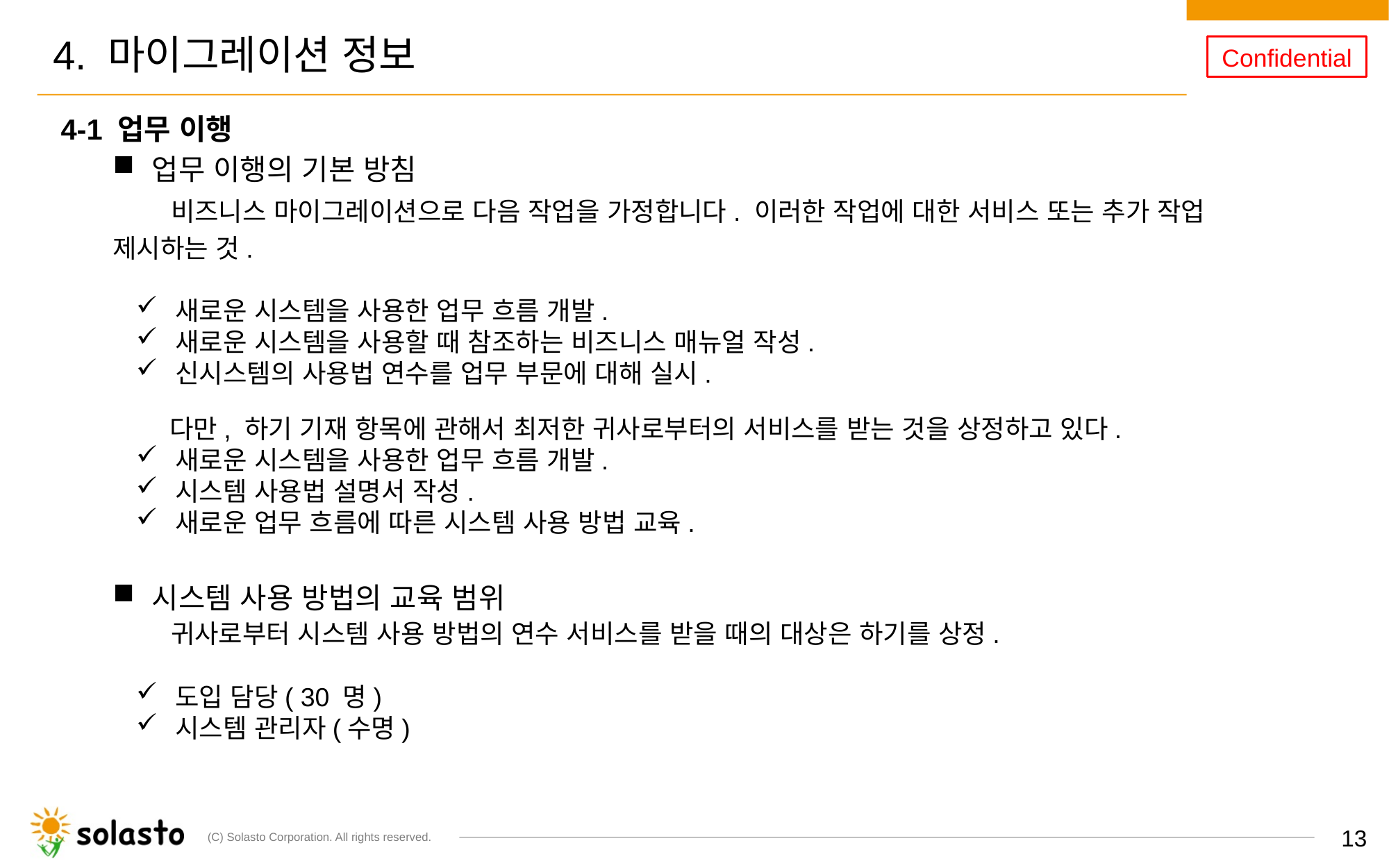

# 4. 마이그레이션 정보
4-1 업무 이행
업무 이행의 기본 방침
　　비즈니스 마이그레이션으로 다음 작업을 가정합니다. 이러한 작업에 대한 서비스 또는 추가 작업
제시하는 것.

새로운 시스템을 사용한 업무 흐름 개발.
새로운 시스템을 사용할 때 참조하는 비즈니스 매뉴얼 작성.
신시스템의 사용법 연수를 업무 부문에 대해 실시.
  　　다만, 하기 기재 항목에 관해서 최저한 귀사로부터의 서비스를 받는 것을 상정하고 있다.
새로운 시스템을 사용한 업무 흐름 개발.
시스템 사용법 설명서 작성.
새로운 업무 흐름에 따른 시스템 사용 방법 교육.

시스템 사용 방법의 교육 범위
　　귀사로부터 시스템 사용 방법의 연수 서비스를 받을 때의 대상은 하기를 상정.

도입 담당( 30 명)
시스템 관리자(수명)